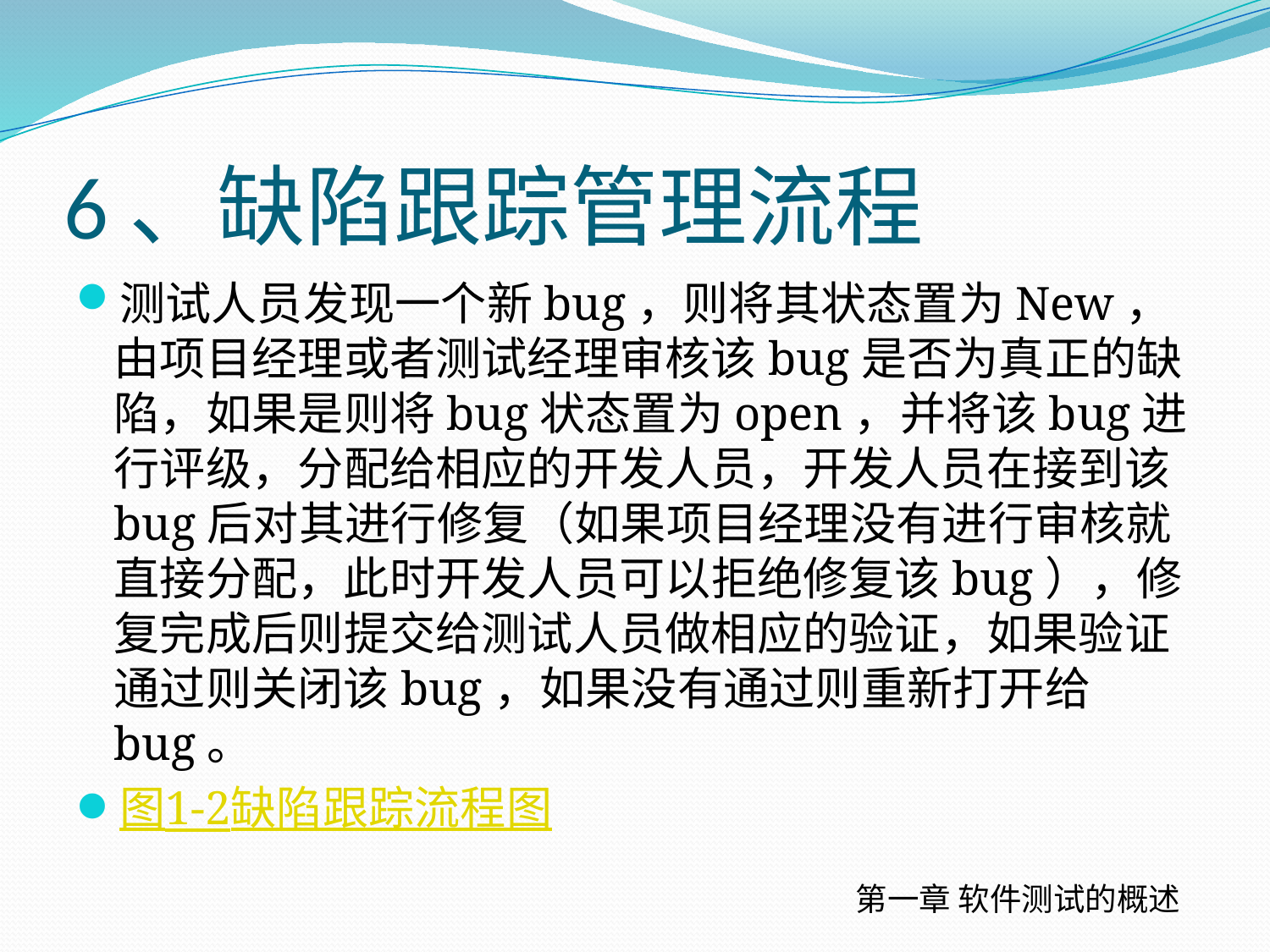

# 6、缺陷跟踪管理流程
测试人员发现一个新bug，则将其状态置为New，由项目经理或者测试经理审核该bug是否为真正的缺陷，如果是则将bug状态置为open，并将该bug进行评级，分配给相应的开发人员，开发人员在接到该bug后对其进行修复（如果项目经理没有进行审核就直接分配，此时开发人员可以拒绝修复该bug），修复完成后则提交给测试人员做相应的验证，如果验证通过则关闭该bug，如果没有通过则重新打开给bug。
图1-2缺陷跟踪流程图